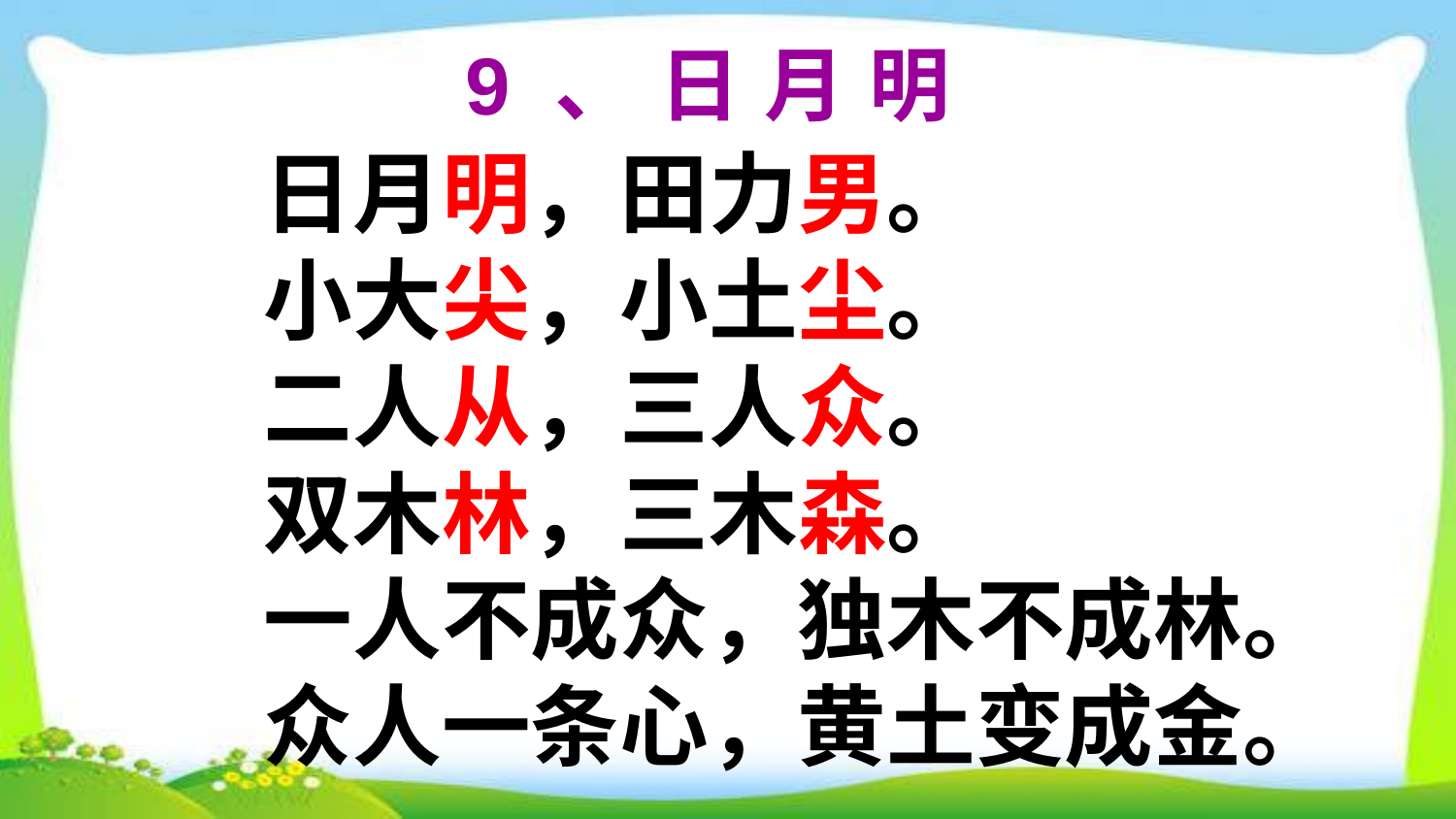

9、日月明
日月明，田力男。
小大尖，小土尘。
二人从，三人众。
双木林，三木森。
一人不成众，独木不成林。
众人一条心，黄土变成金。